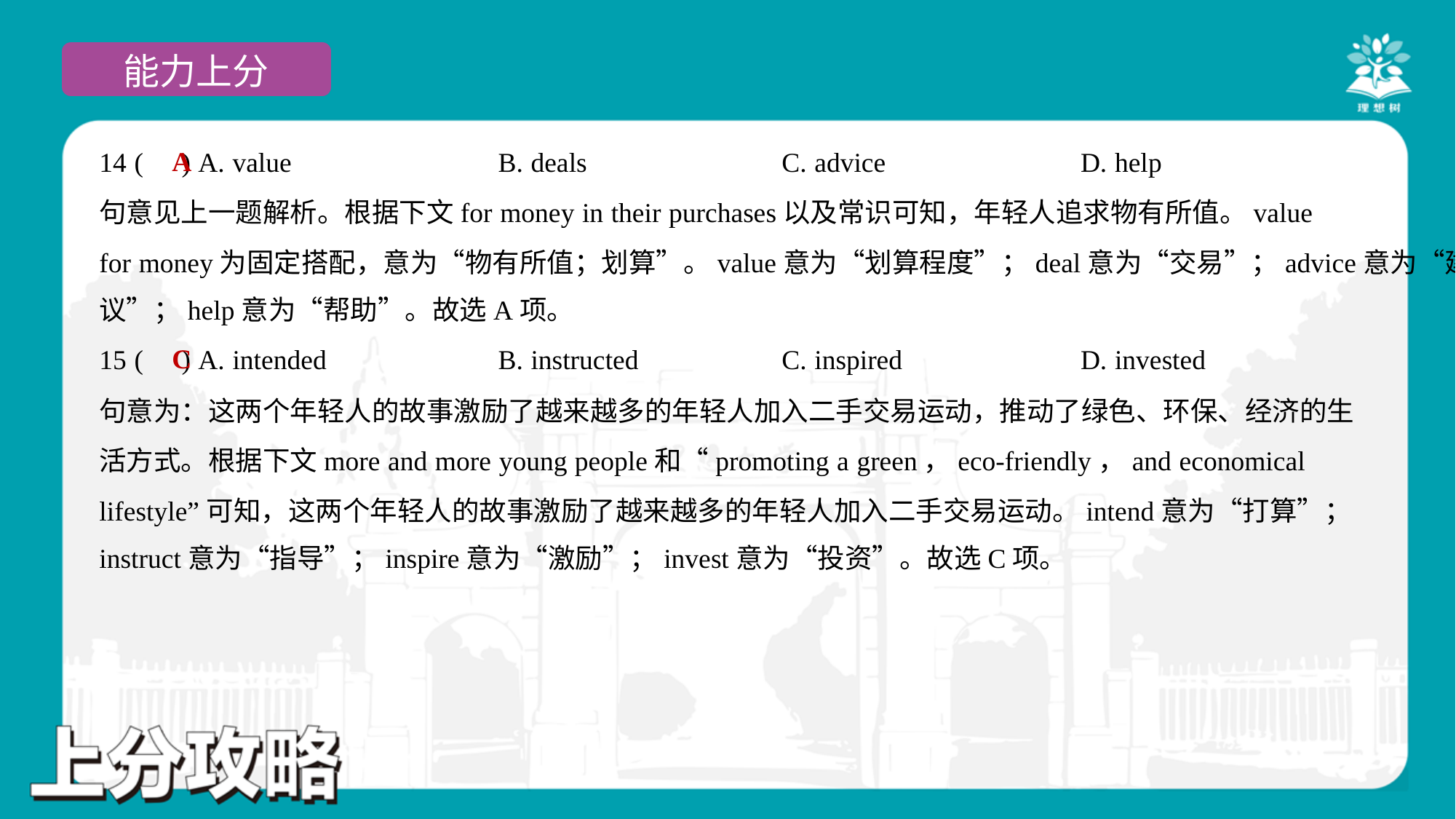

A
14 (     ) A. value	B. deals	C. advice	D. help
句意见上一题解析。根据下文for money in their purchases以及常识可知，年轻人追求物有所值。value
for money为固定搭配，意为“物有所值；划算”。value意为“划算程度”；deal意为“交易”；advice意为“建
议”；help意为“帮助”。故选A项。
C
15 (     ) A. intended	B. instructed	C. inspired	D. invested
句意为：这两个年轻人的故事激励了越来越多的年轻人加入二手交易运动，推动了绿色、环保、经济的生
活方式。根据下文more and more young people和“promoting a green，eco-friendly，and economical
lifestyle”可知，这两个年轻人的故事激励了越来越多的年轻人加入二手交易运动。intend意为“打算”；
instruct意为“指导”；inspire意为“激励”；invest意为“投资”。故选C项。